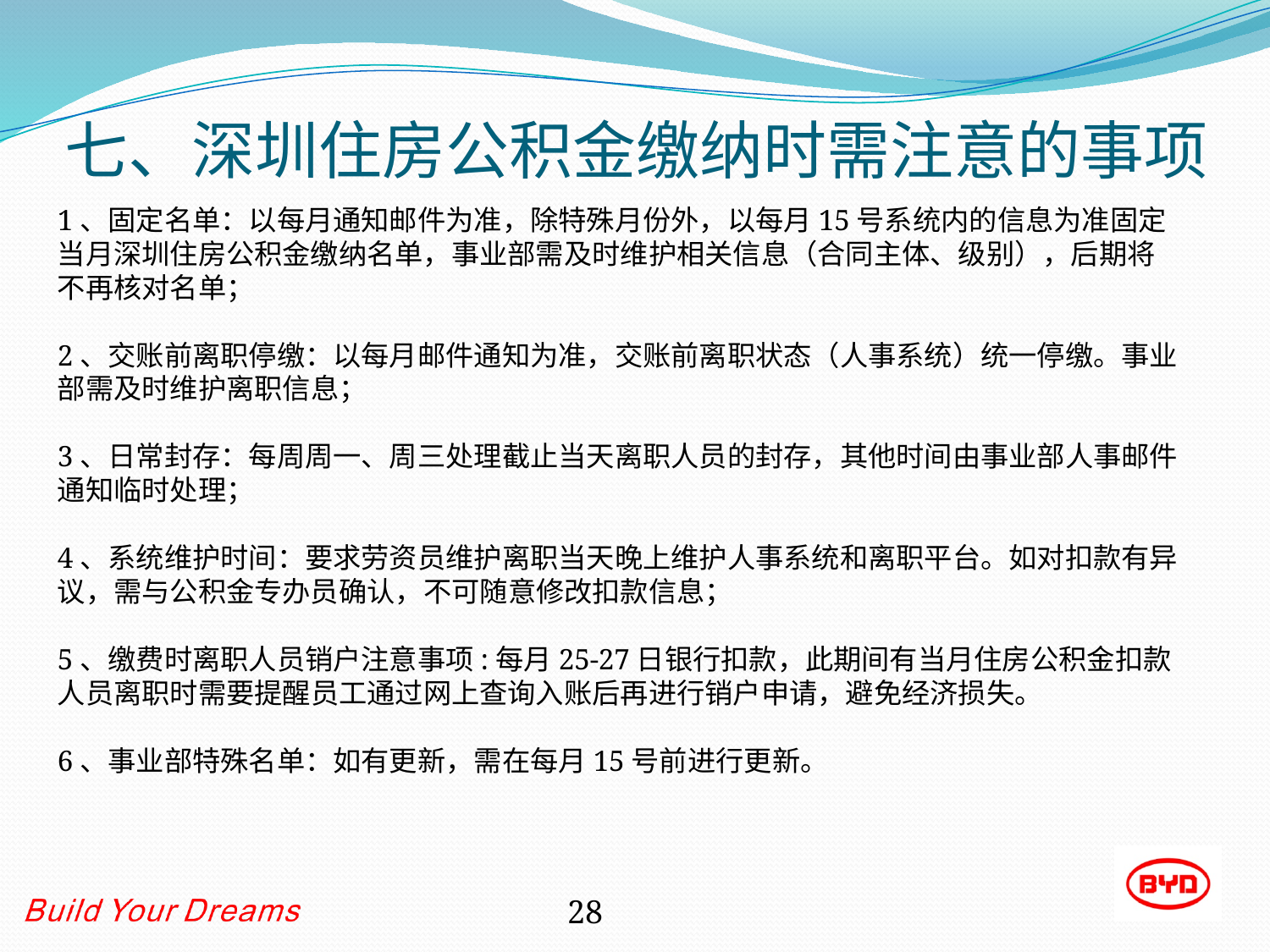

# 七、深圳住房公积金缴纳时需注意的事项
1、固定名单：以每月通知邮件为准，除特殊月份外，以每月15号系统内的信息为准固定当月深圳住房公积金缴纳名单，事业部需及时维护相关信息（合同主体、级别），后期将不再核对名单；

2、交账前离职停缴：以每月邮件通知为准，交账前离职状态（人事系统）统一停缴。事业部需及时维护离职信息；

3、日常封存：每周周一、周三处理截止当天离职人员的封存，其他时间由事业部人事邮件通知临时处理；

4、系统维护时间：要求劳资员维护离职当天晚上维护人事系统和离职平台。如对扣款有异议，需与公积金专办员确认，不可随意修改扣款信息；

5、缴费时离职人员销户注意事项:每月25-27日银行扣款，此期间有当月住房公积金扣款人员离职时需要提醒员工通过网上查询入账后再进行销户申请，避免经济损失。

6、事业部特殊名单：如有更新，需在每月15号前进行更新。